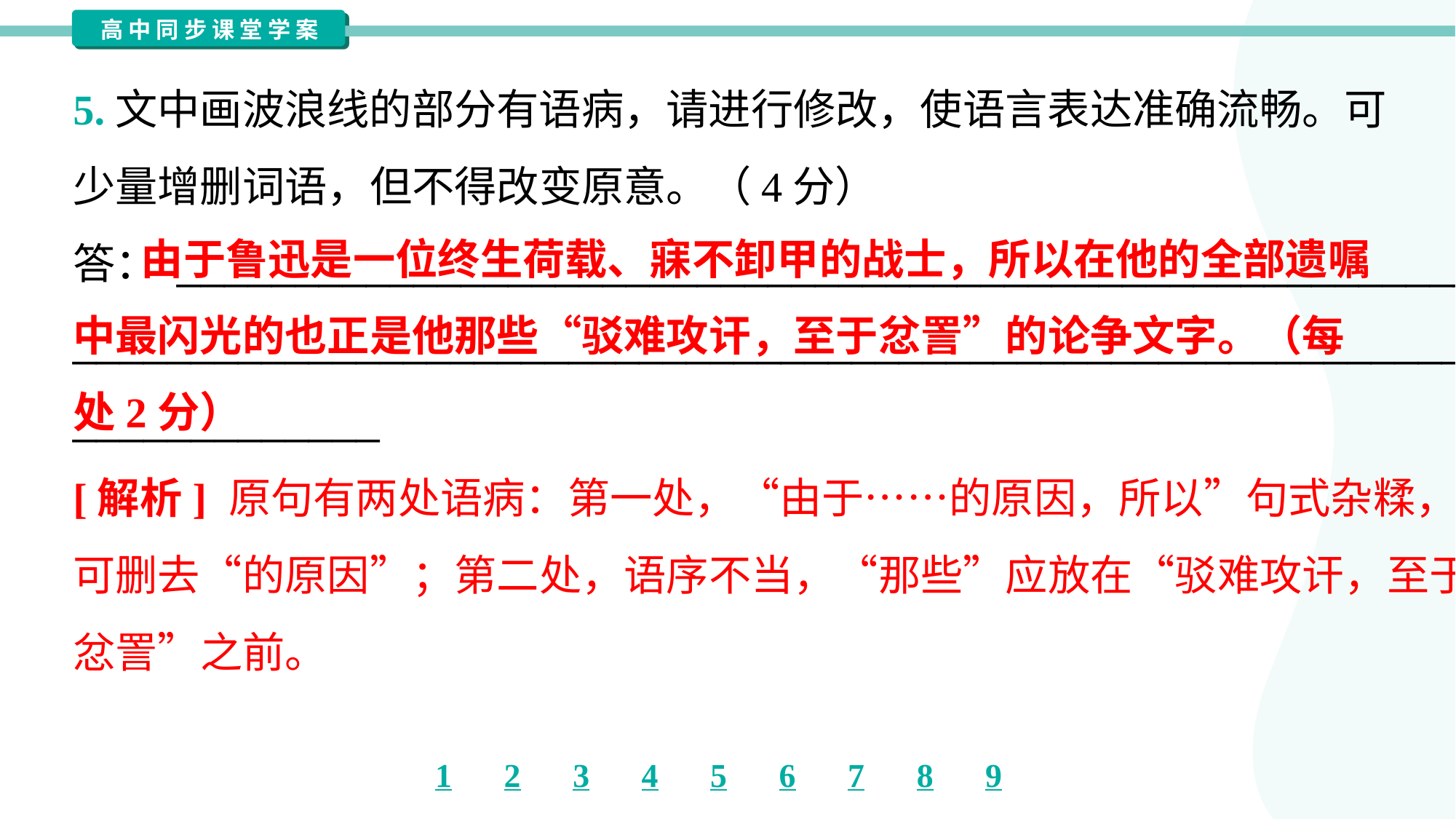

5.文中画波浪线的部分有语病，请进行修改，使语言表达准确流畅。可
少量增删词语，但不得改变原意。（4分）
答： ________________________________________________________
_____________________________________________________________
_____________
      由于鲁迅是一位终生荷载、寐不卸甲的战士，所以在他的全部遗嘱中最闪光的也正是他那些“驳难攻讦，至于忿詈”的论争文字。（每处2分）
[解析] 原句有两处语病：第一处，“由于……的原因，所以”句式杂糅，
可删去“的原因”；第二处，语序不当，“那些”应放在“驳难攻讦，至于
忿詈”之前。